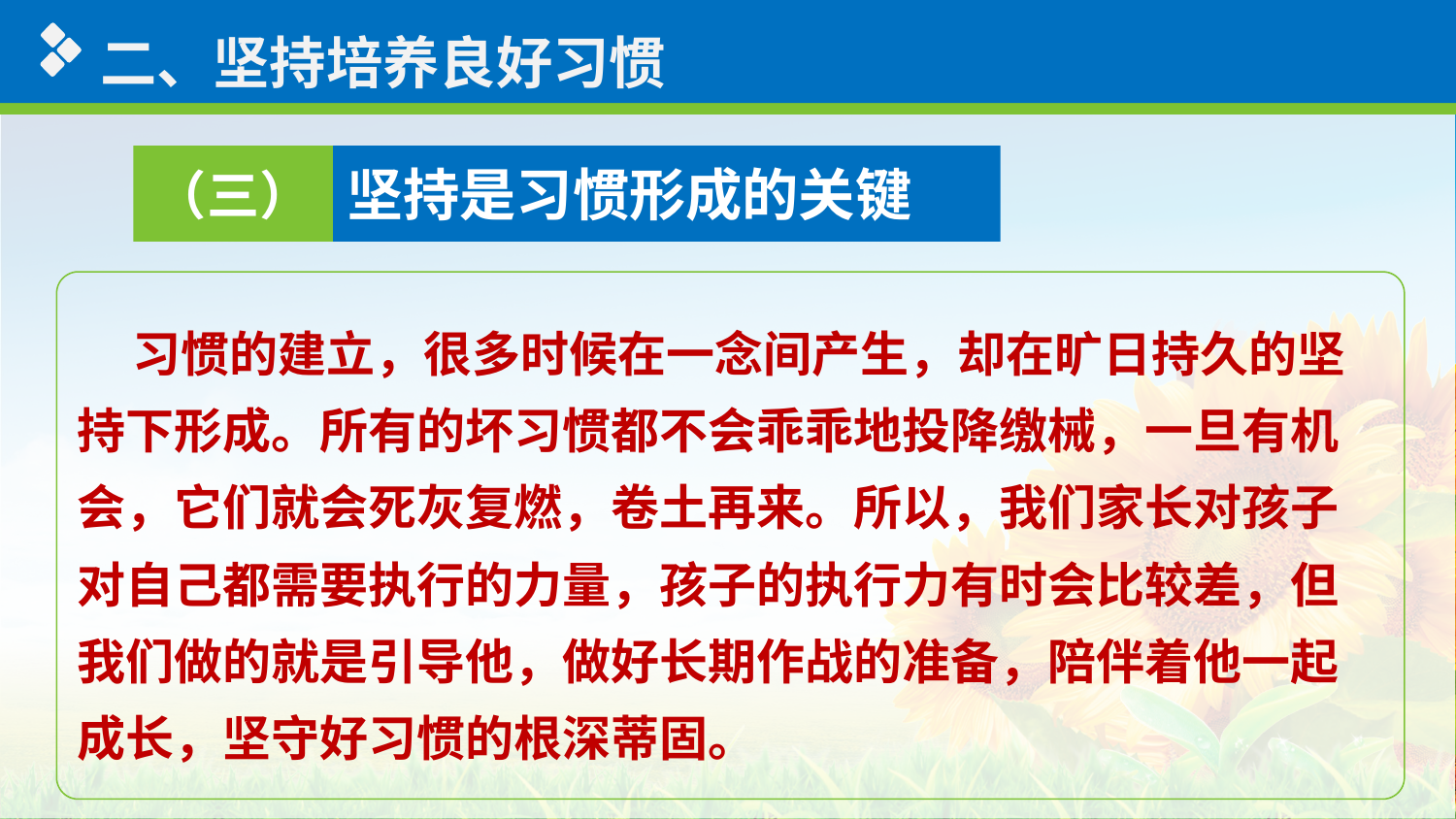

二、坚持培养良好习惯

（三）
坚持是习惯形成的关键

    习惯的建立，很多时候在一念间产生，却在旷日持久的坚持下形成。所有的坏习惯都不会乖乖地投降缴械，一旦有机会，它们就会死灰复燃，卷土再来。所以，我们家长对孩子对自己都需要执行的力量，孩子的执行力有时会比较差，但我们做的就是引导他，做好长期作战的准备，陪伴着他一起成长，坚守好习惯的根深蒂固。